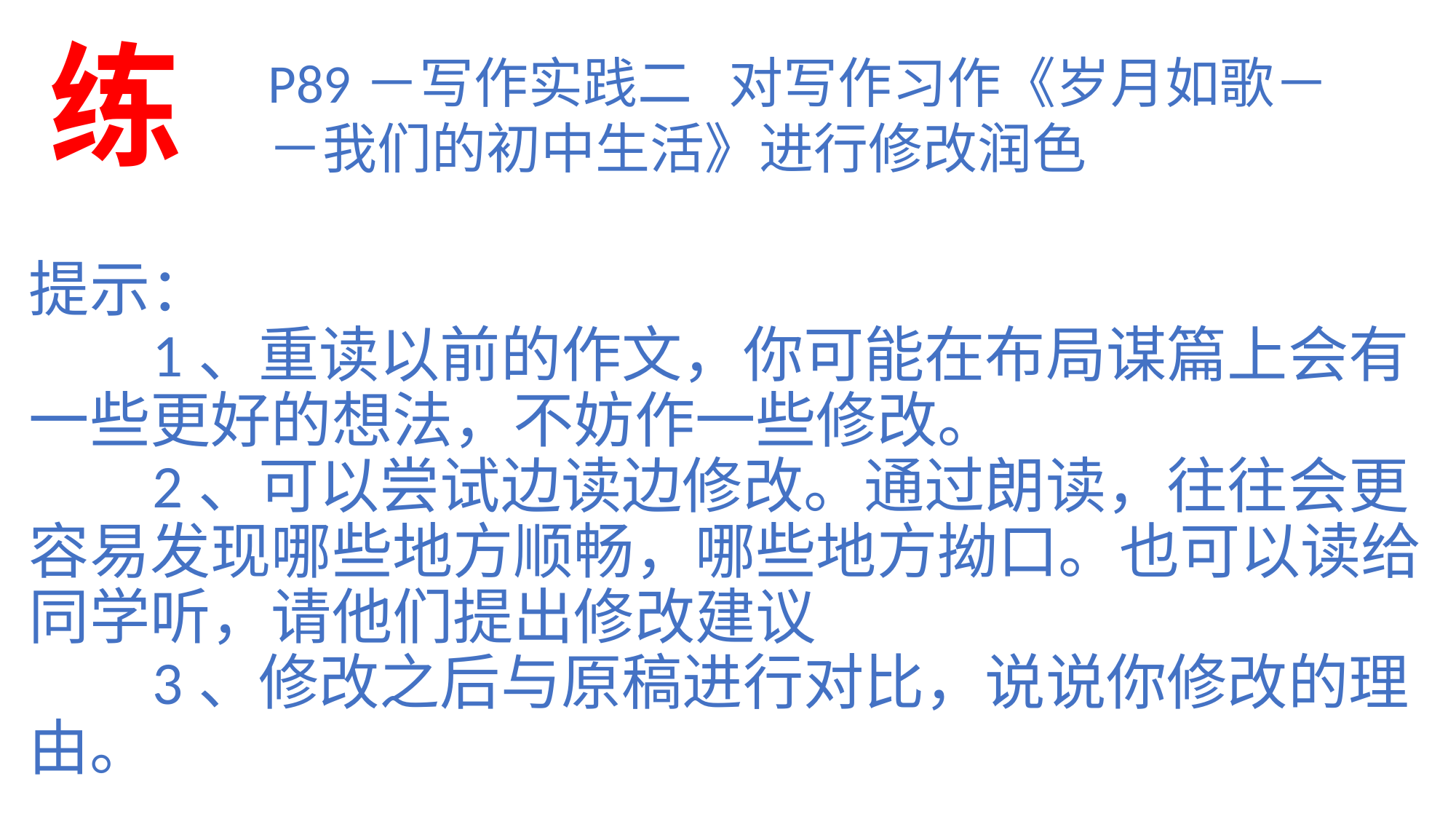

练
P89－写作实践二   对写作习作《岁月如歌－－我们的初中生活》进行修改润色
# 提示： 1、重读以前的作文，你可能在布局谋篇上会有一些更好的想法，不妨作一些修改。 2、可以尝试边读边修改。通过朗读，往往会更容易发现哪些地方顺畅，哪些地方拗口。也可以读给同学听，请他们提出修改建议 3、修改之后与原稿进行对比，说说你修改的理由。